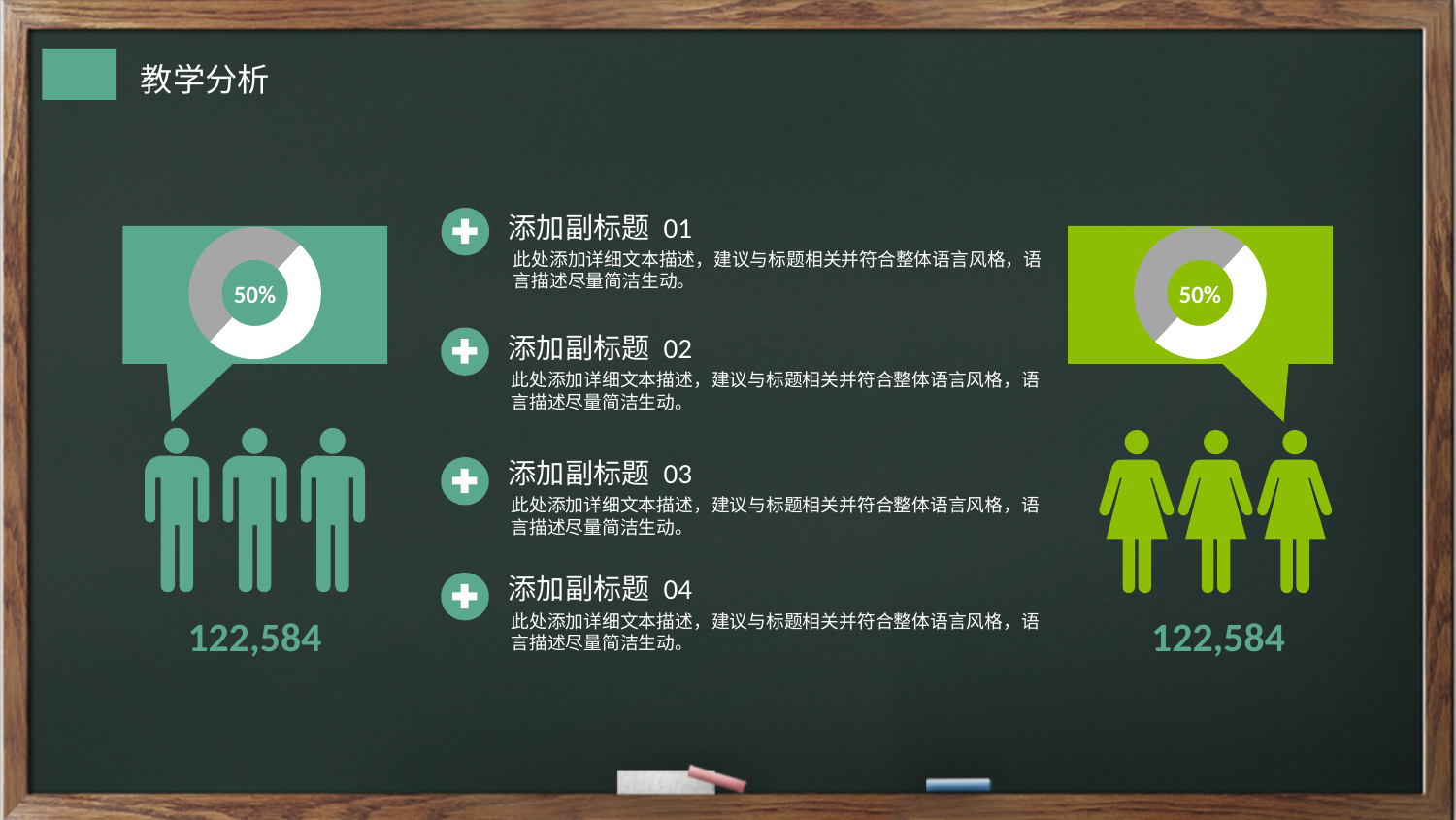

添加副标题 01
此处添加详细文本描述，建议与标题相关并符合整体语言风格，语言描述尽量简洁生动。

### Chart

| Category | Sales |
|---|---|
| 1st Qtr | 30.0 |
| 2nd Qtr | 30.0 |
50%

### Chart

| Category | Sales |
|---|---|
| 1st Qtr | 30.0 |
| 2nd Qtr | 30.0 |
50%

添加副标题 02
此处添加详细文本描述，建议与标题相关并符合整体语言风格，语言描述尽量简洁生动。

添加副标题 03
此处添加详细文本描述，建议与标题相关并符合整体语言风格，语言描述尽量简洁生动。

添加副标题 04
此处添加详细文本描述，建议与标题相关并符合整体语言风格，语言描述尽量简洁生动。

122,584
122,584